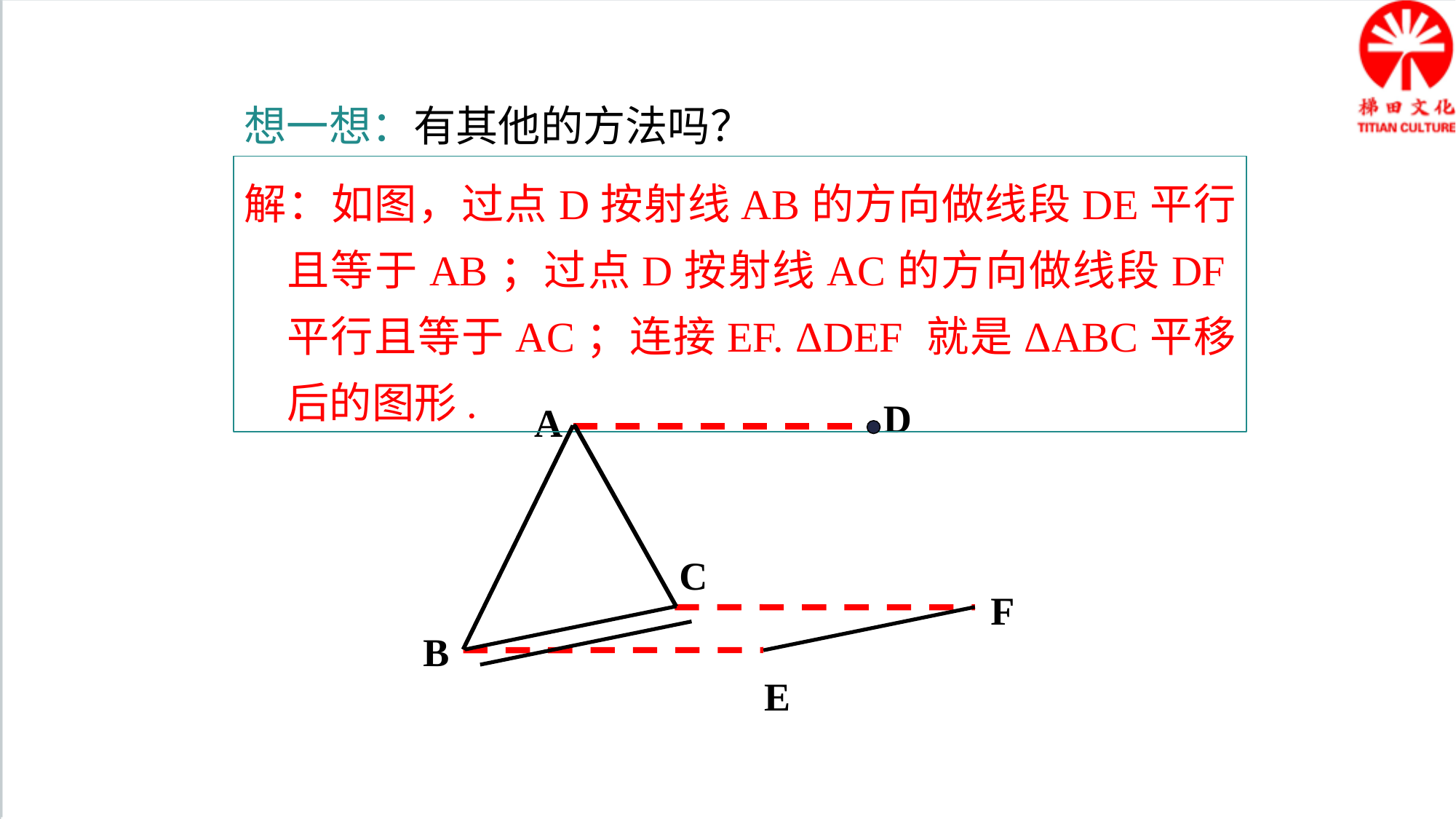

想一想：有其他的方法吗？
解：如图，过点D按射线AB的方向做线段DE平行且等于AB；过点D按射线AC的方向做线段DF平行且等于AC；连接EF. ΔDEF 就是ΔABC平移后的图形.
D
A

C
F
B
E